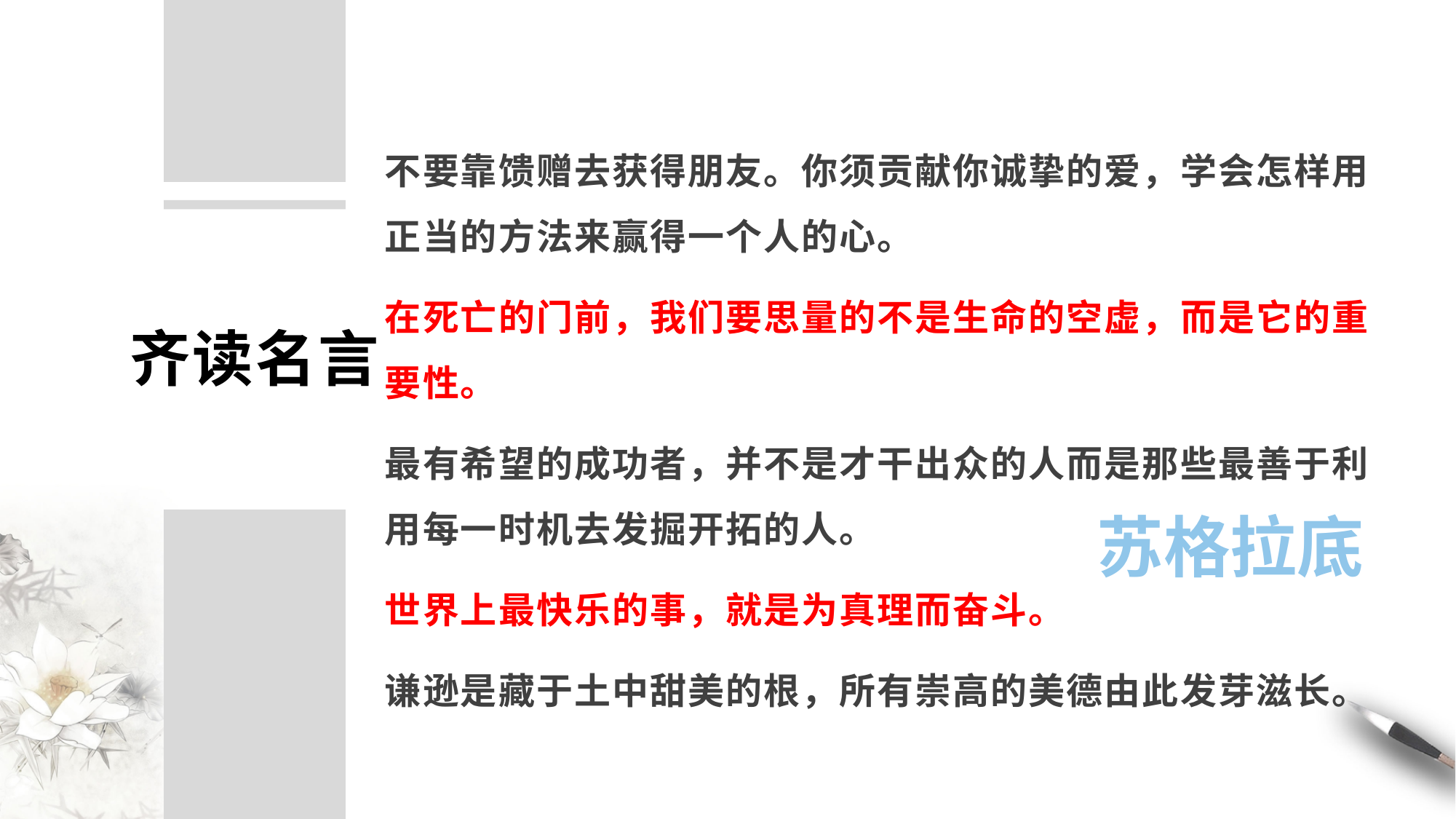

不要靠馈赠去获得朋友。你须贡献你诚挚的爱，学会怎样用正当的方法来赢得一个人的心。
在死亡的门前，我们要思量的不是生命的空虚，而是它的重要性。
最有希望的成功者，并不是才干出众的人而是那些最善于利用每一时机去发掘开拓的人。
世界上最快乐的事，就是为真理而奋斗。
谦逊是藏于土中甜美的根，所有崇高的美德由此发芽滋长。

齐读名言
苏格拉底